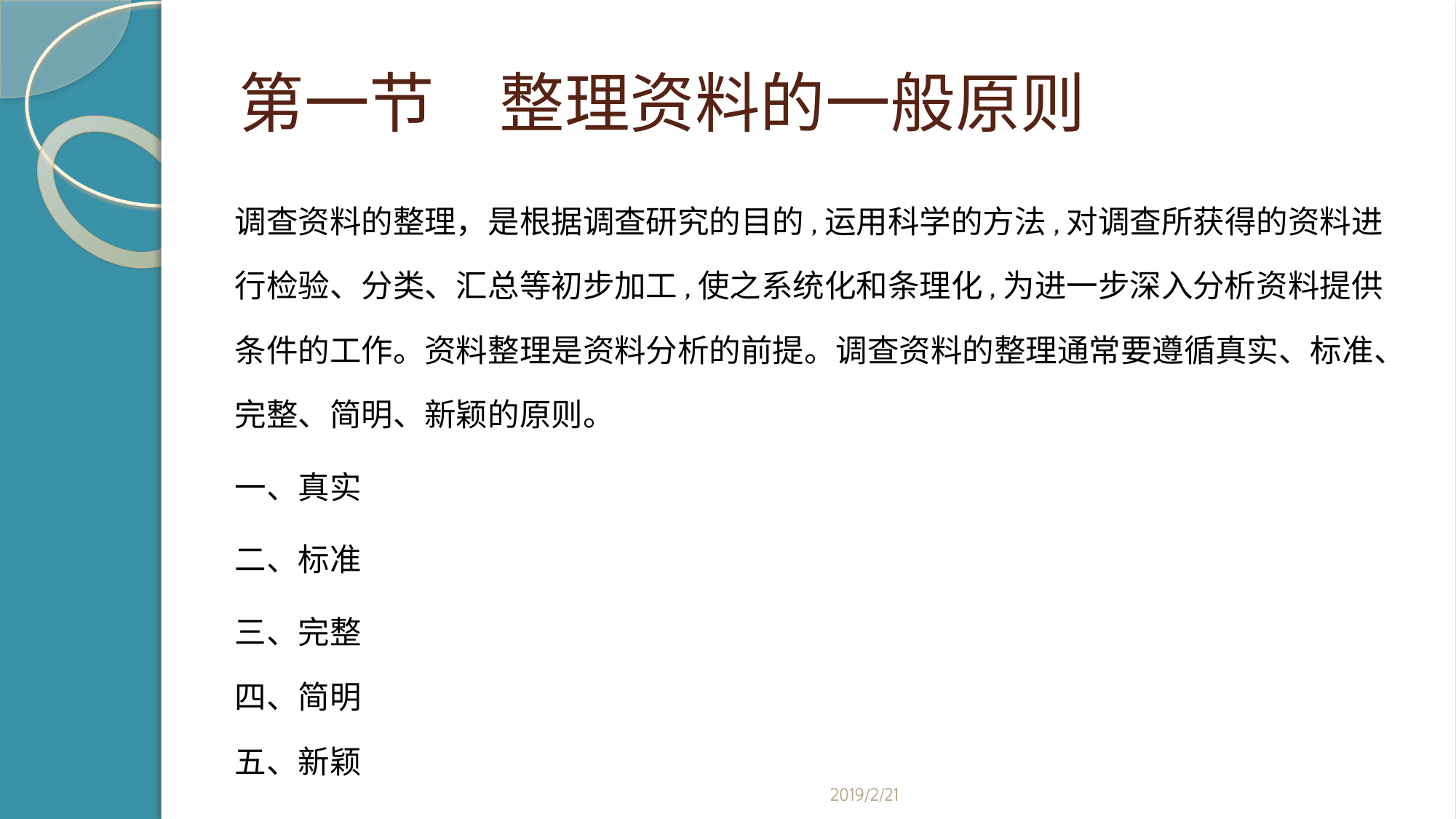

# 第一节　整理资料的一般原则
调查资料的整理，是根据调查研究的目的,运用科学的方法,对调查所获得的资料进行检验、分类、汇总等初步加工,使之系统化和条理化,为进一步深入分析资料提供条件的工作。资料整理是资料分析的前提。调查资料的整理通常要遵循真实、标准、完整、简明、新颖的原则。
一、真实
二、标准
三、完整
四、简明
五、新颖

2019/2/21